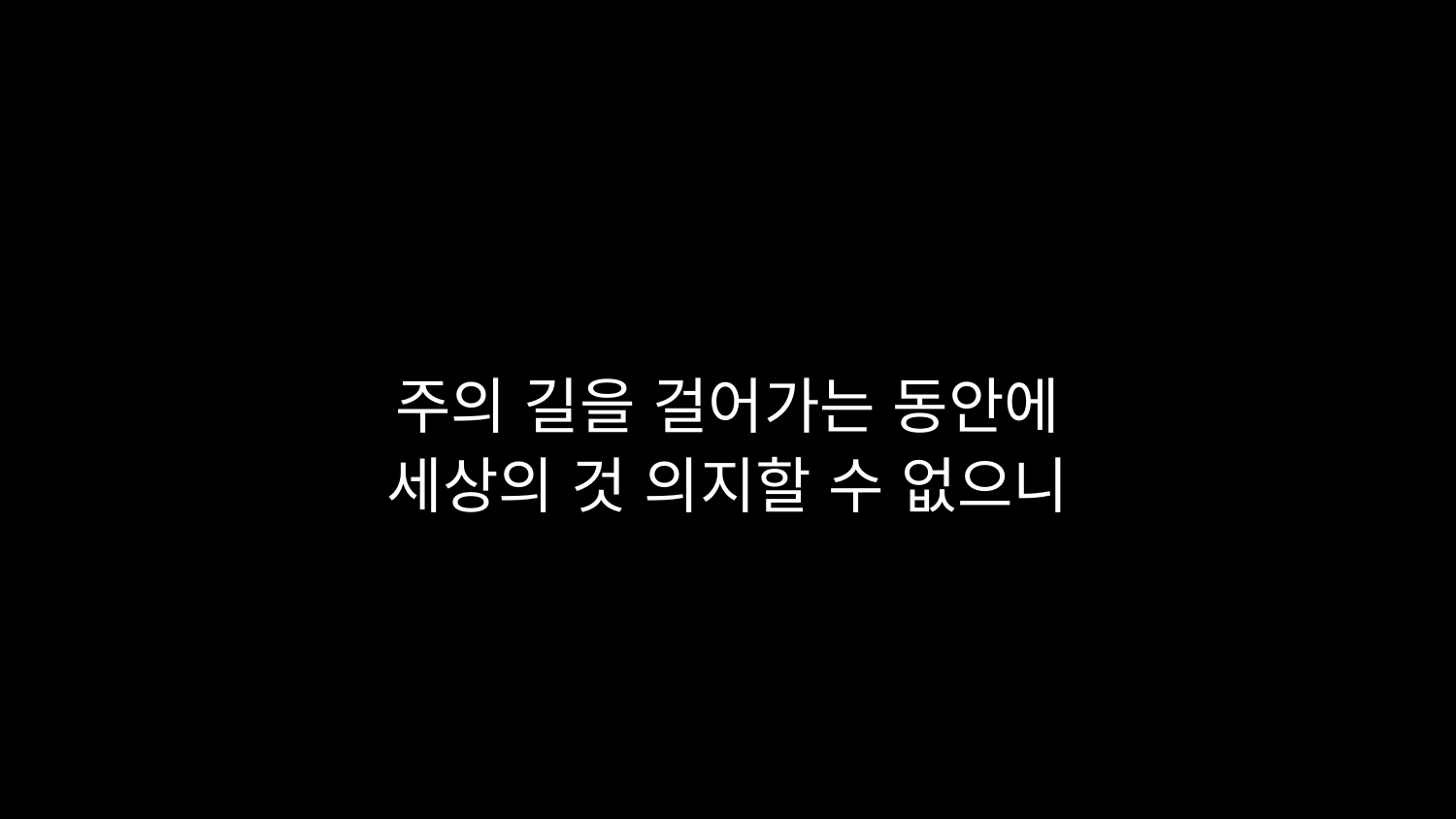

# 주의 길을 걸어가는 동안에 세상의 것 의지할 수 없으니